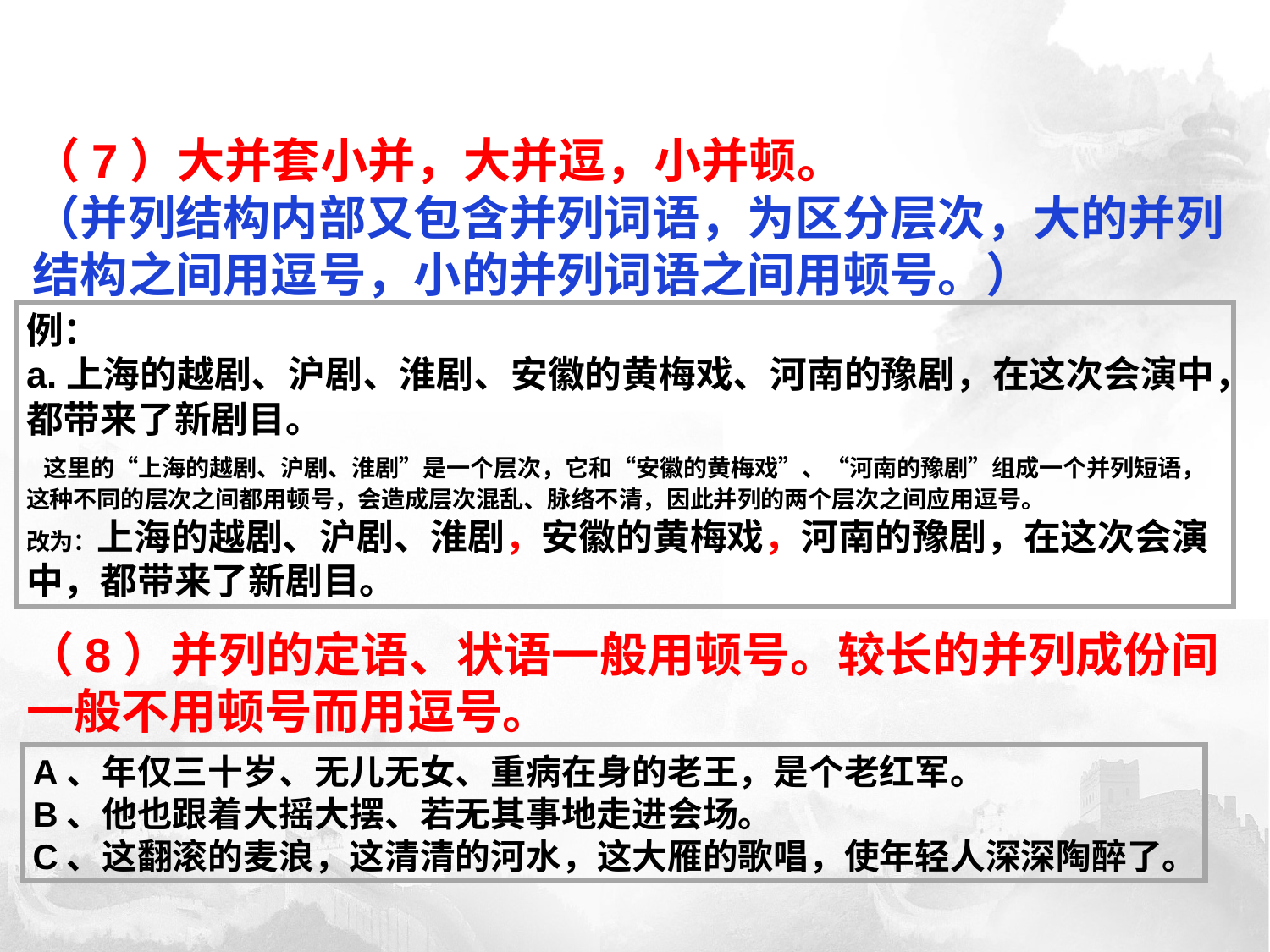

（7）大并套小并，大并逗，小并顿。
（并列结构内部又包含并列词语，为区分层次，大的并列结构之间用逗号，小的并列词语之间用顿号。）
例：
a.上海的越剧、沪剧、淮剧、安徽的黄梅戏、河南的豫剧，在这次会演中，都带来了新剧目。
 这里的“上海的越剧、沪剧、淮剧”是一个层次，它和“安徽的黄梅戏”、“河南的豫剧”组成一个并列短语，这种不同的层次之间都用顿号，会造成层次混乱、脉络不清，因此并列的两个层次之间应用逗号。
改为：上海的越剧、沪剧、淮剧，安徽的黄梅戏，河南的豫剧，在这次会演中，都带来了新剧目。
（8）并列的定语、状语一般用顿号。较长的并列成份间一般不用顿号而用逗号。
A、年仅三十岁、无儿无女、重病在身的老王，是个老红军。
B、他也跟着大摇大摆、若无其事地走进会场。
C、这翻滚的麦浪，这清清的河水，这大雁的歌唱，使年轻人深深陶醉了。